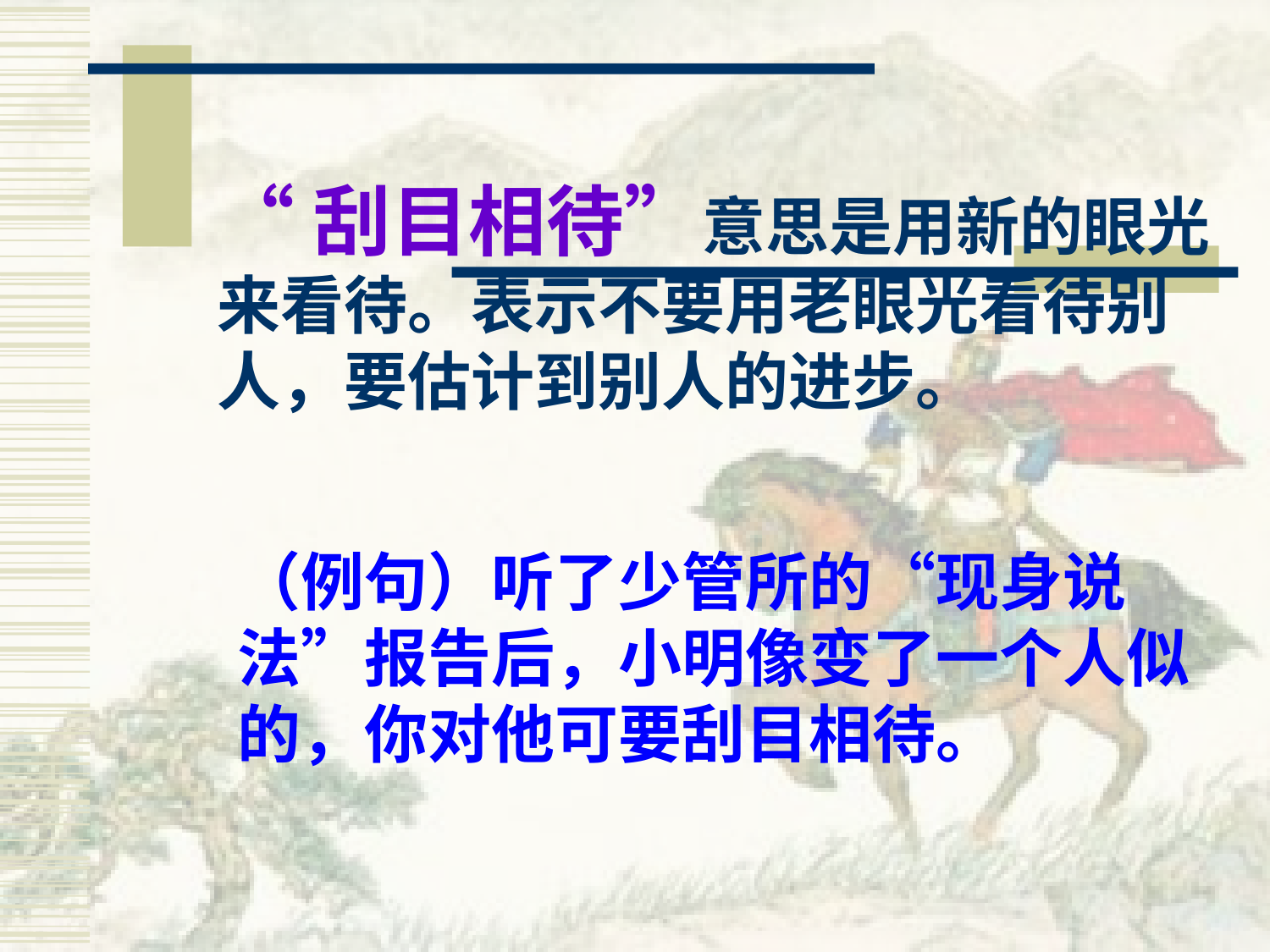

“刮目相待”意思是用新的眼光来看待。表示不要用老眼光看待别人，要估计到别人的进步。
（例句）听了少管所的“现身说法”报告后，小明像变了一个人似的，你对他可要刮目相待。